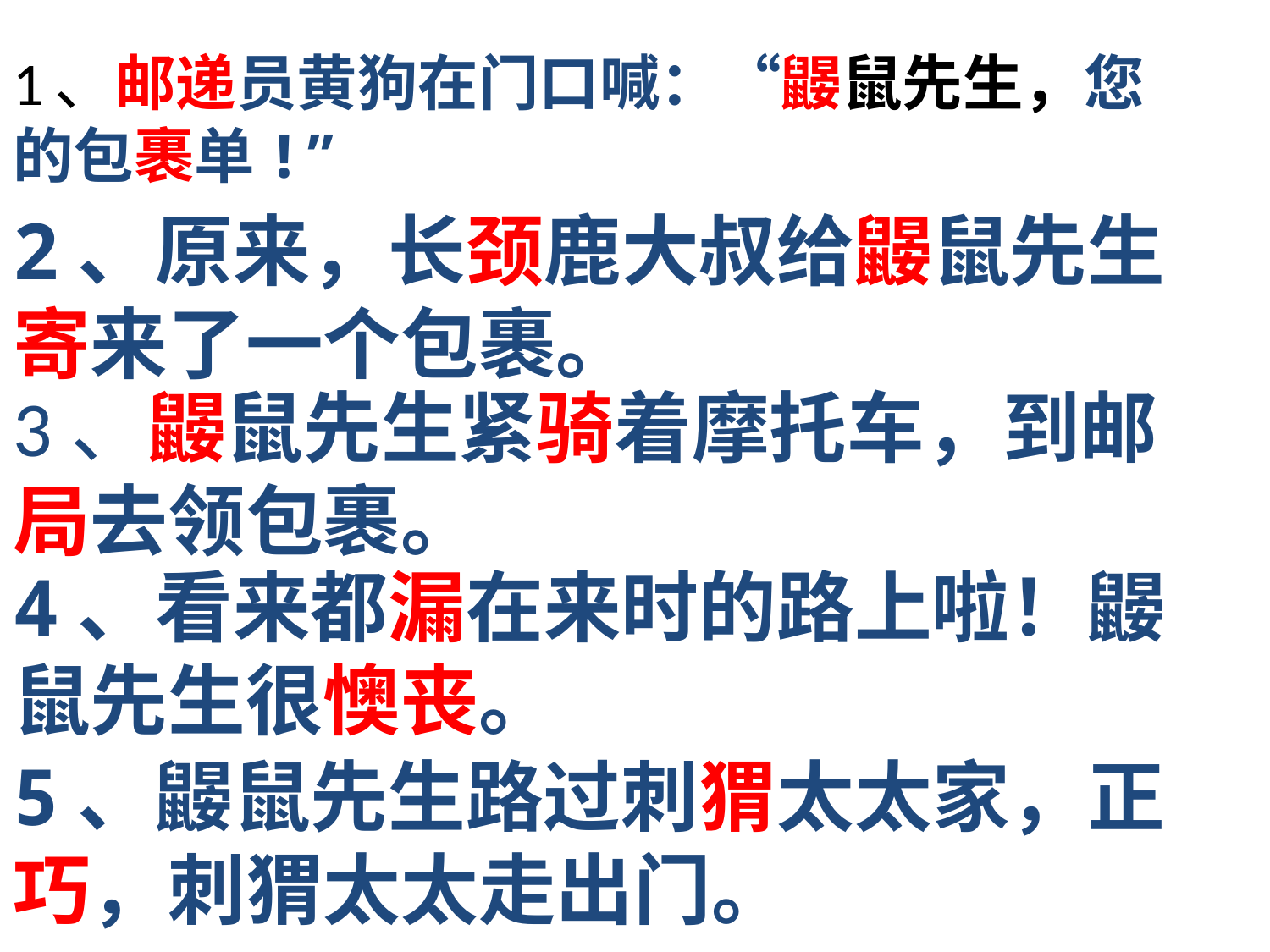

# 1、邮递员黄狗在门口喊：“鼹鼠先生，您的包裹单!”
2、原来，长颈鹿大叔给鼹鼠先生寄来了一个包裹。
3、鼹鼠先生紧骑着摩托车，到邮局去领包裹。

4、看来都漏在来时的路上啦！鼹鼠先生很懊丧。
5、鼹鼠先生路过刺猬太太家，正巧，刺猬太太走出门。